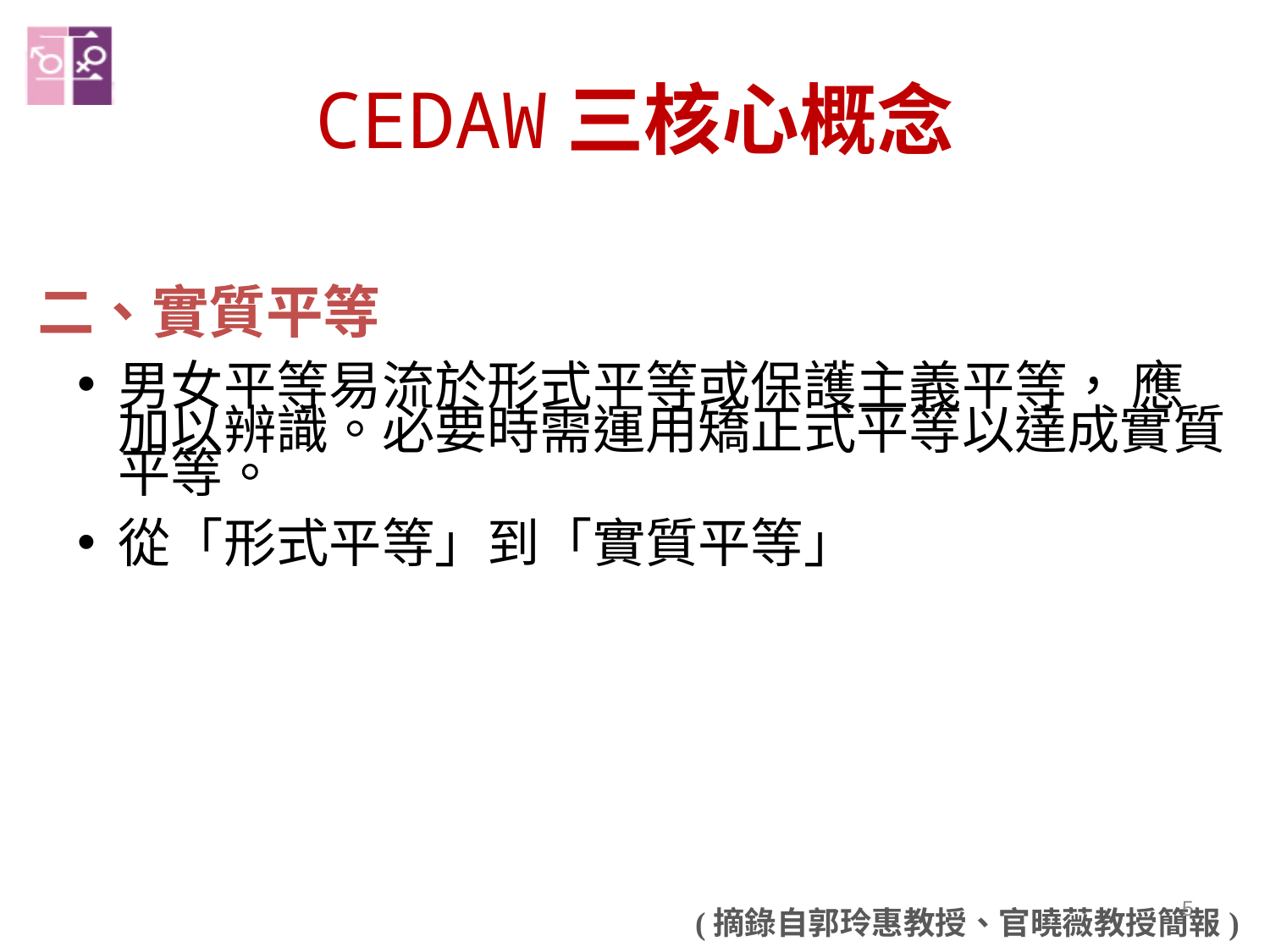

# CEDAW三核心概念

二、實質平等
男女平等易流於形式平等或保護主義平等， 應加以辨識。必要時需運用矯正式平等以達成實質平等。
從「形式平等」到「實質平等」

 (摘錄自郭玲惠教授、官曉薇教授簡報)
5